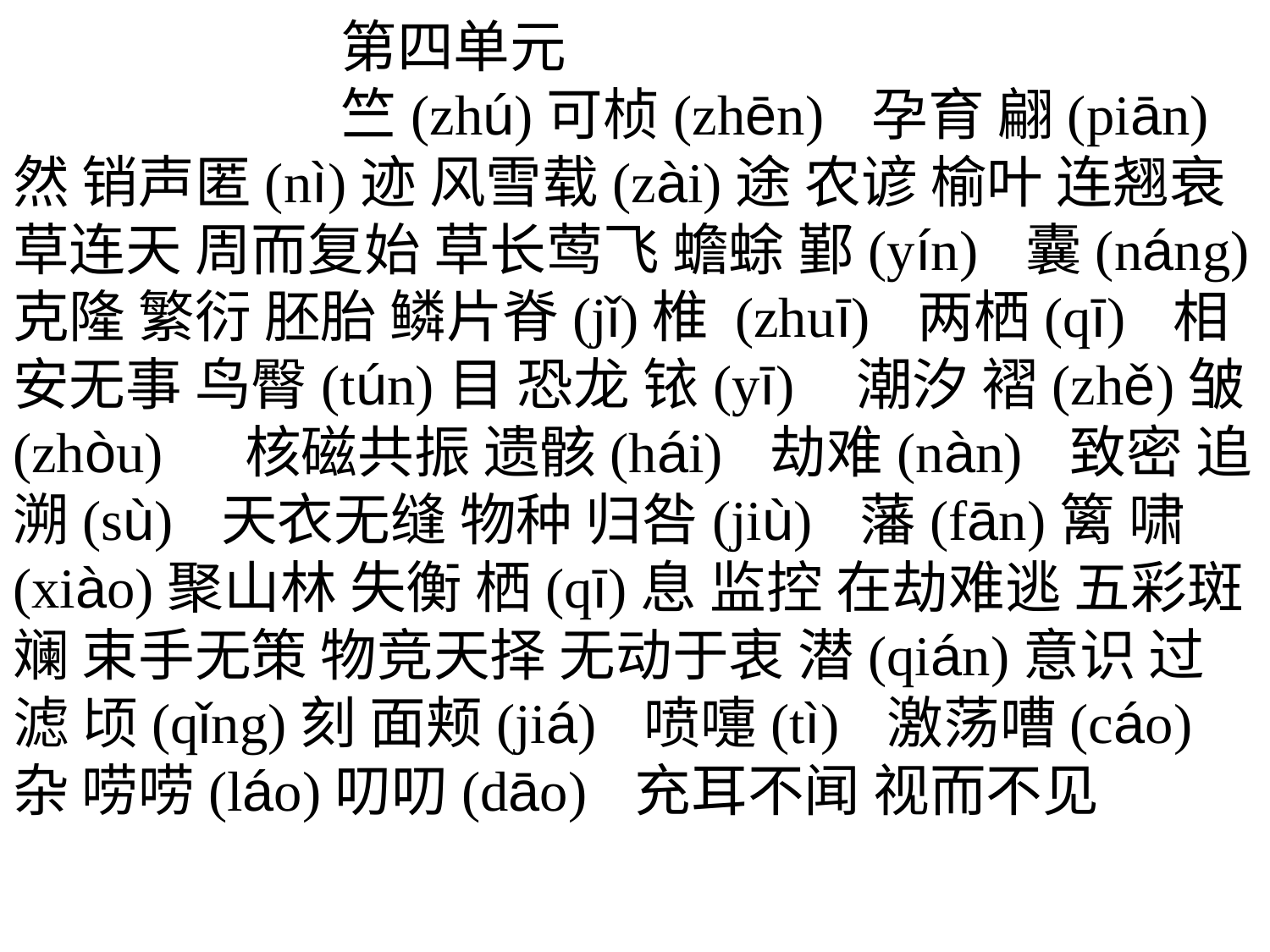

第四单元
竺(zhú)可桢(zhēn) 孕育 翩(piān)然 销声匿(nì)迹 风雪载(zài)途 农谚 榆叶 连翘衰草连天 周而复始 草长莺飞 蟾蜍 鄞(yín) 囊(náng) 克隆 繁衍 胚胎 鳞片脊(jǐ)椎 (zhuī) 两栖(qī) 相安无事 鸟臀(tún)目 恐龙 铱(yī)  潮汐 褶(zhě)皱(zhòu)  核磁共振 遗骸(hái) 劫难(nàn) 致密 追溯(sù) 天衣无缝 物种 归咎(jiù) 藩(fān)篱 啸 (xiào)聚山林 失衡 栖(qī)息 监控 在劫难逃 五彩斑斓 束手无策 物竞天择 无动于衷 潜(qián)意识 过滤 顷(qǐng)刻 面颊(jiá) 喷嚏(tì) 激荡嘈(cáo)杂 唠唠(láo)叨叨(dāo) 充耳不闻 视而不见